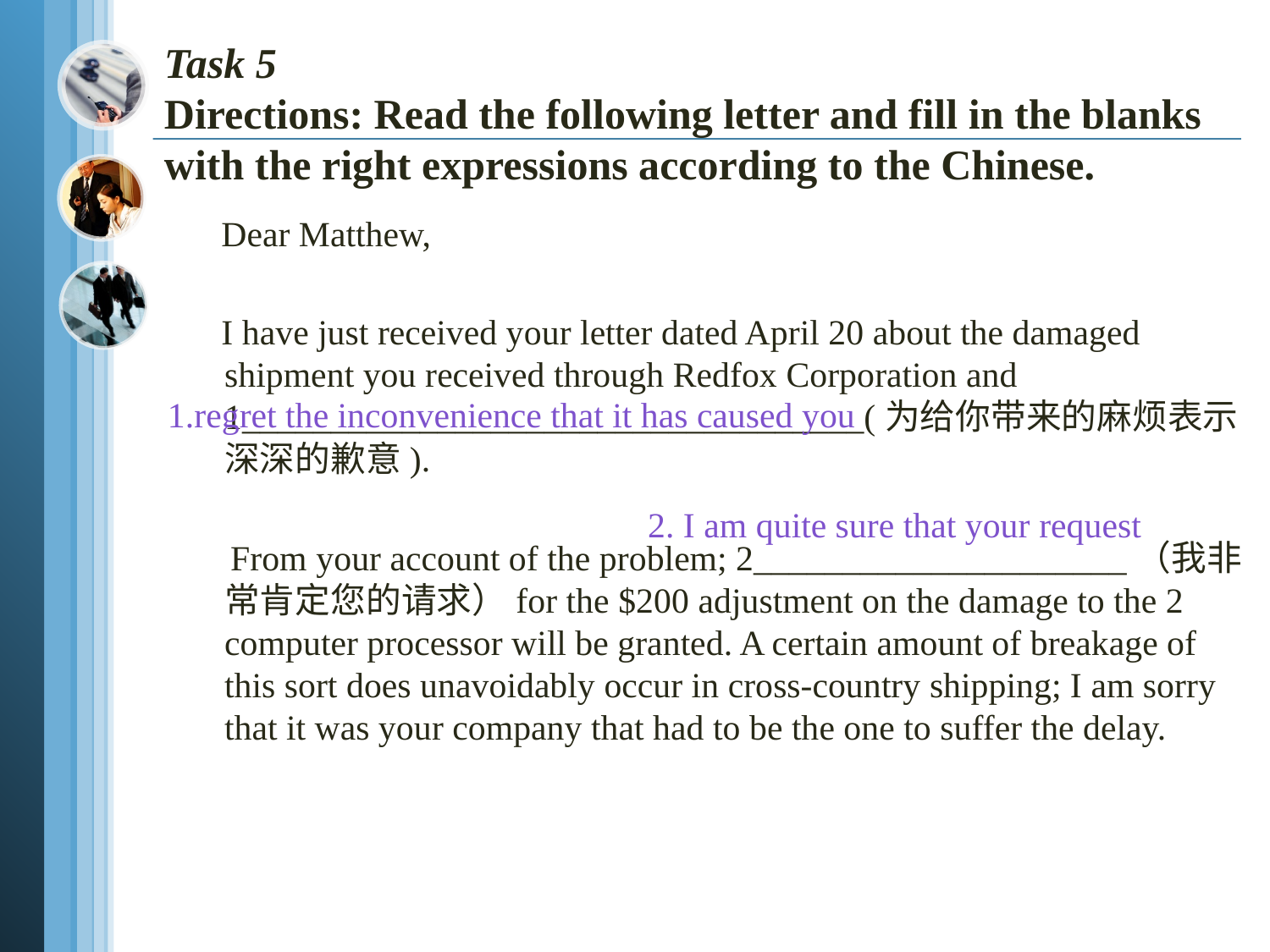

# Task 5 Directions: Read the following letter and fill in the blanks with the right expressions according to the Chinese.
     Dear Matthew,

     I have just received your letter dated April 20 about the damaged shipment you received through Redfox Corporation and 1___________________________________(为给你带来的麻烦表示深深的歉意).

      From your account of the problem; 2_____________________（我非常肯定您的请求）for the $200 adjustment on the damage to the 2 computer processor will be granted. A certain amount of breakage of this sort does unavoidably occur in cross-country shipping; I am sorry that it was your company that had to be the one to suffer the delay.

1.regret the inconvenience that it has caused you

2. I am quite sure that your request